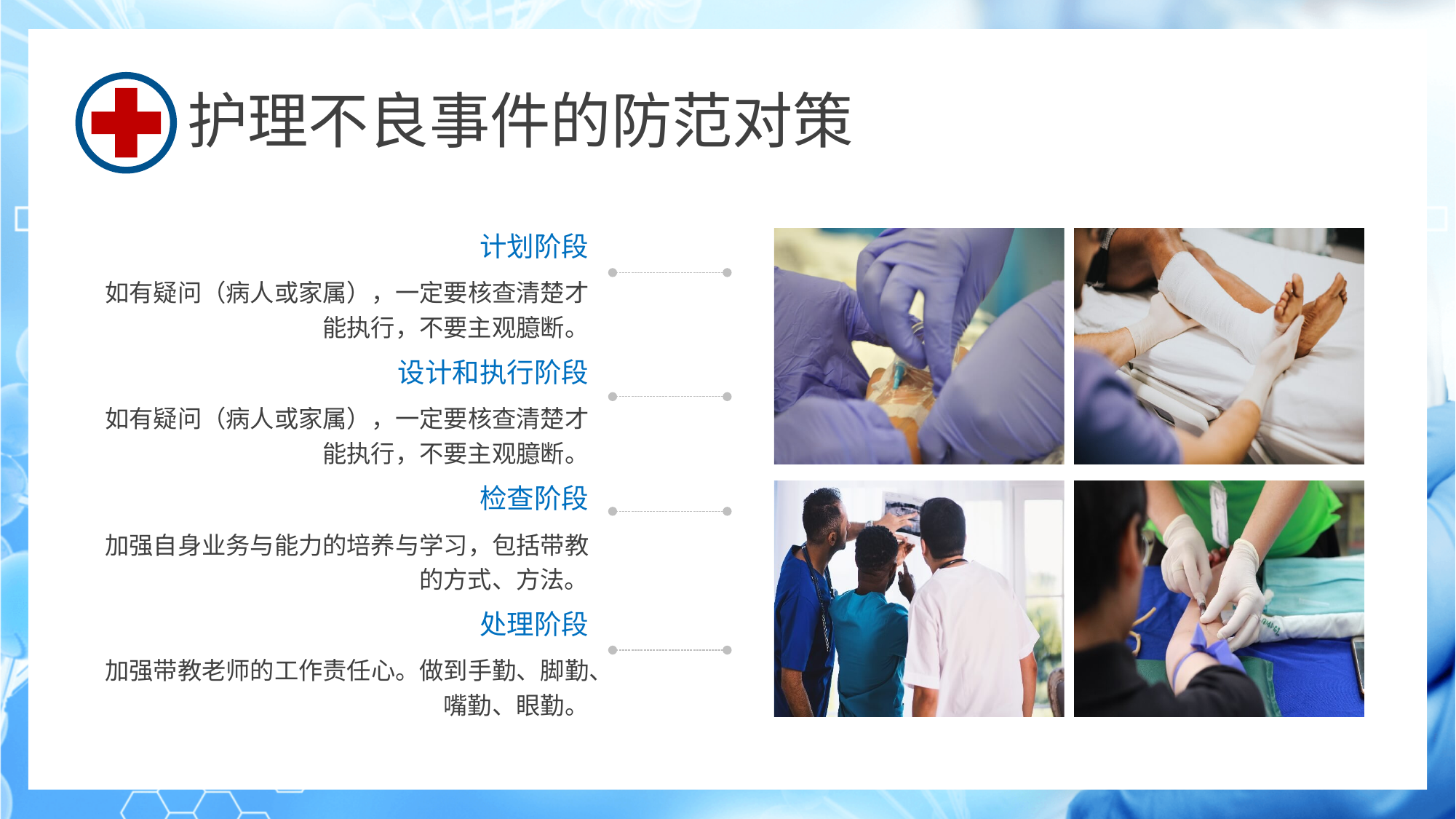

护理不良事件的防范对策
计划阶段
如有疑问（病人或家属），一定要核查清楚才能执行，不要主观臆断。
设计和执行阶段
如有疑问（病人或家属），一定要核查清楚才能执行，不要主观臆断。
检查阶段
加强自身业务与能力的培养与学习，包括带教的方式、方法。
处理阶段
加强带教老师的工作责任心。做到手勤、脚勤、嘴勤、眼勤。